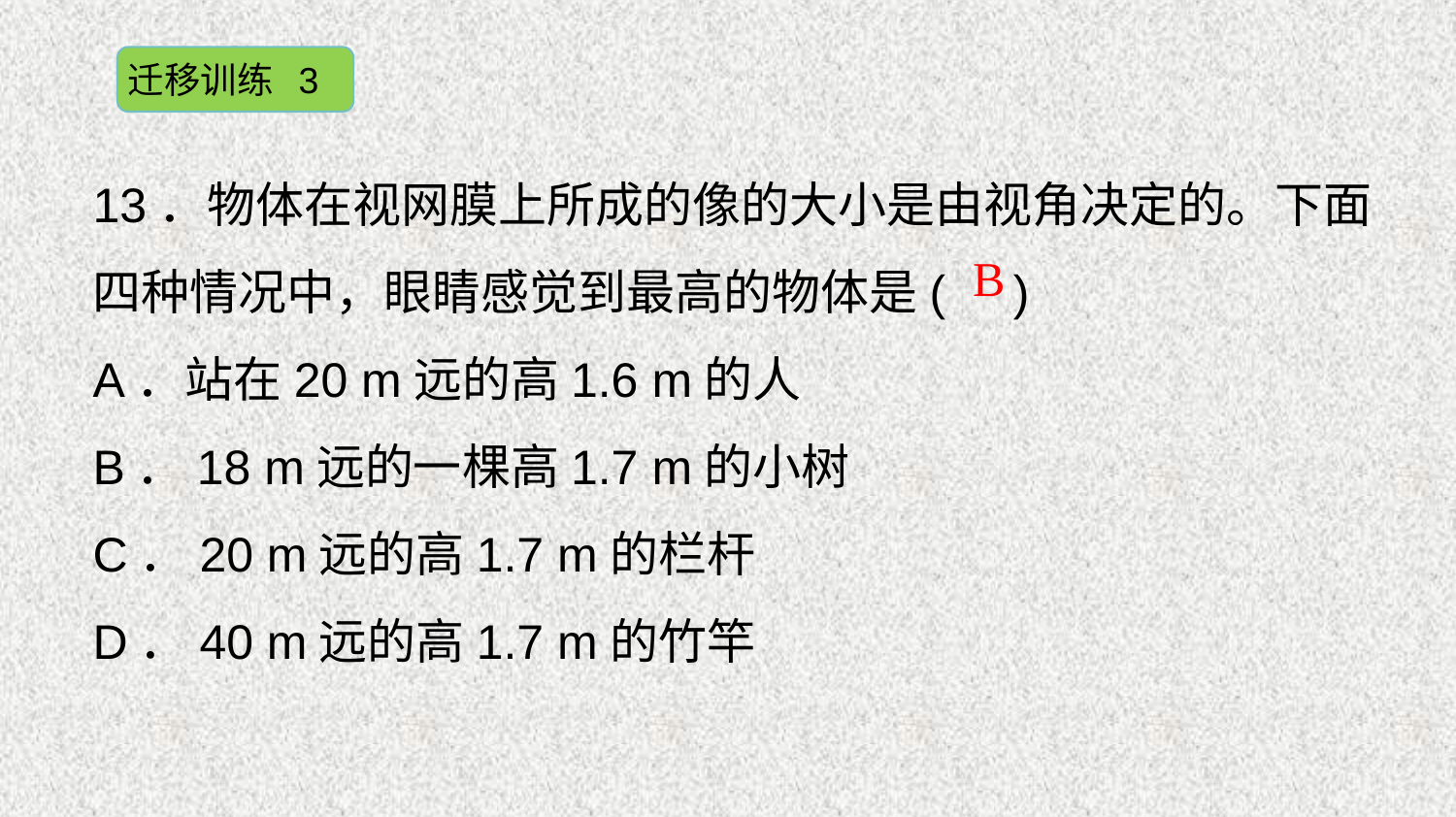

迁移训练  3
13．物体在视网膜上所成的像的大小是由视角决定的。下面四种情况中，眼睛感觉到最高的物体是(     )
A．站在20 m远的高1.6 m的人
B．18 m远的一棵高1.7 m的小树
C．20 m远的高1.7 m的栏杆
D．40 m远的高1.7 m的竹竿
B